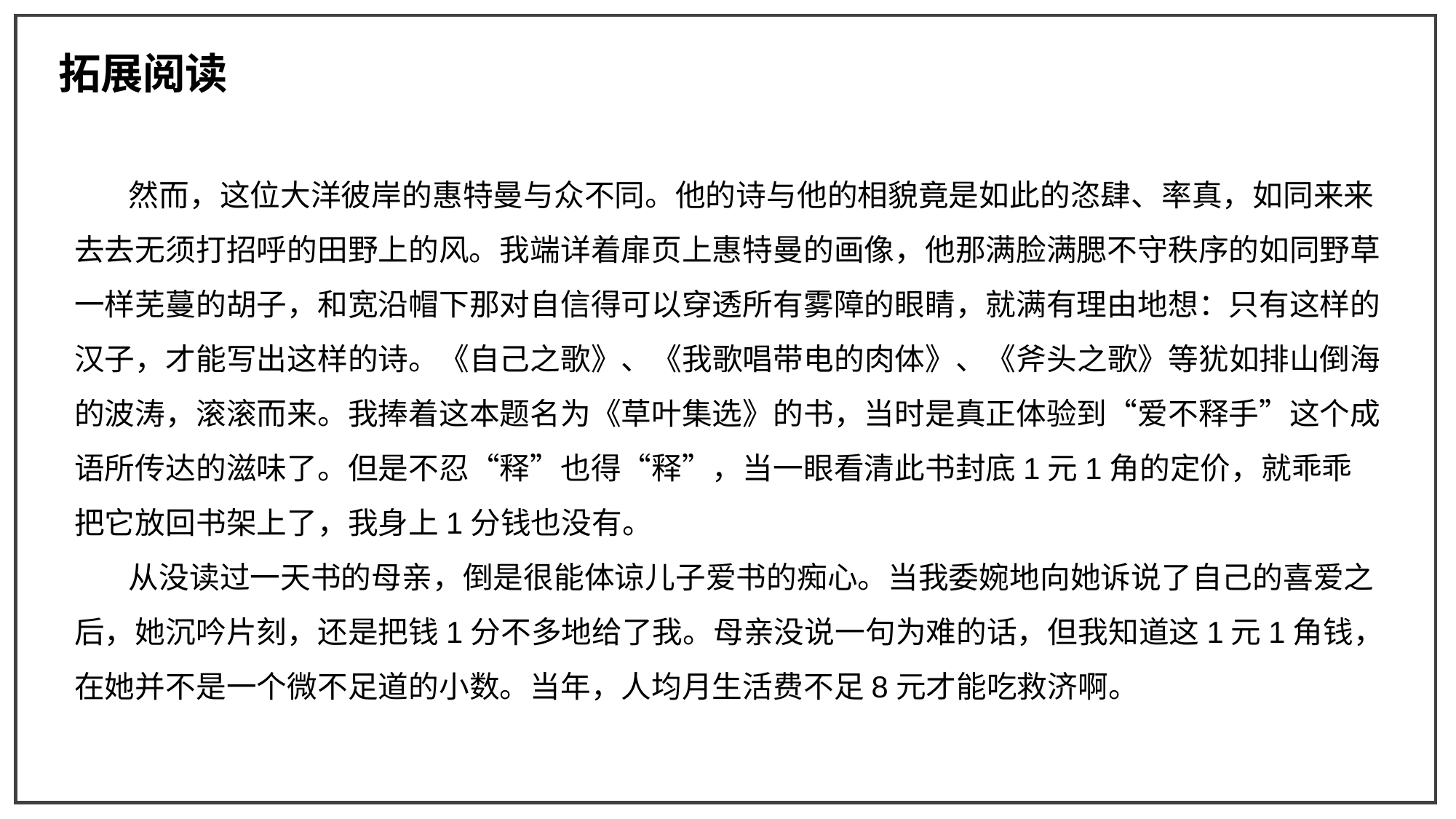

拓展阅读
       然而，这位大洋彼岸的惠特曼与众不同。他的诗与他的相貌竟是如此的恣肆、率真，如同来来去去无须打招呼的田野上的风。我端详着扉页上惠特曼的画像，他那满脸满腮不守秩序的如同野草一样芜蔓的胡子，和宽沿帽下那对自信得可以穿透所有雾障的眼睛，就满有理由地想：只有这样的汉子，才能写出这样的诗。《自己之歌》、《我歌唱带电的肉体》、《斧头之歌》等犹如排山倒海的波涛，滚滚而来。我捧着这本题名为《草叶集选》的书，当时是真正体验到“爱不释手”这个成语所传达的滋味了。但是不忍“释”也得“释”，当一眼看清此书封底1元1角的定价，就乖乖把它放回书架上了，我身上1分钱也没有。
       从没读过一天书的母亲，倒是很能体谅儿子爱书的痴心。当我委婉地向她诉说了自己的喜爱之后，她沉吟片刻，还是把钱1分不多地给了我。母亲没说一句为难的话，但我知道这1元1角钱，在她并不是一个微不足道的小数。当年，人均月生活费不足8元才能吃救济啊。